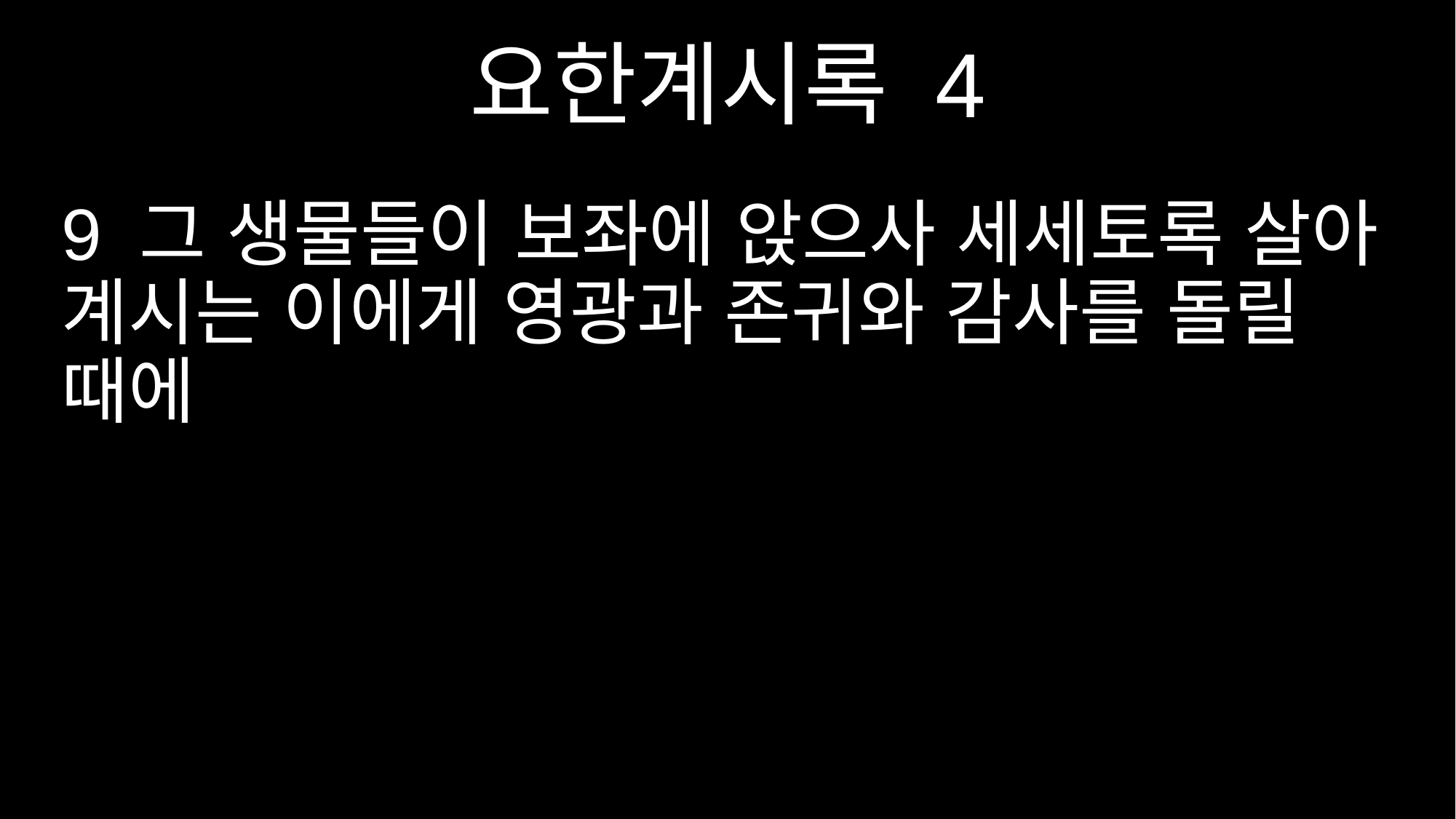

요한계시록 4
9 그 생물들이 보좌에 앉으사 세세토록 살아 계시는 이에게 영광과 존귀와 감사를 돌릴 때에